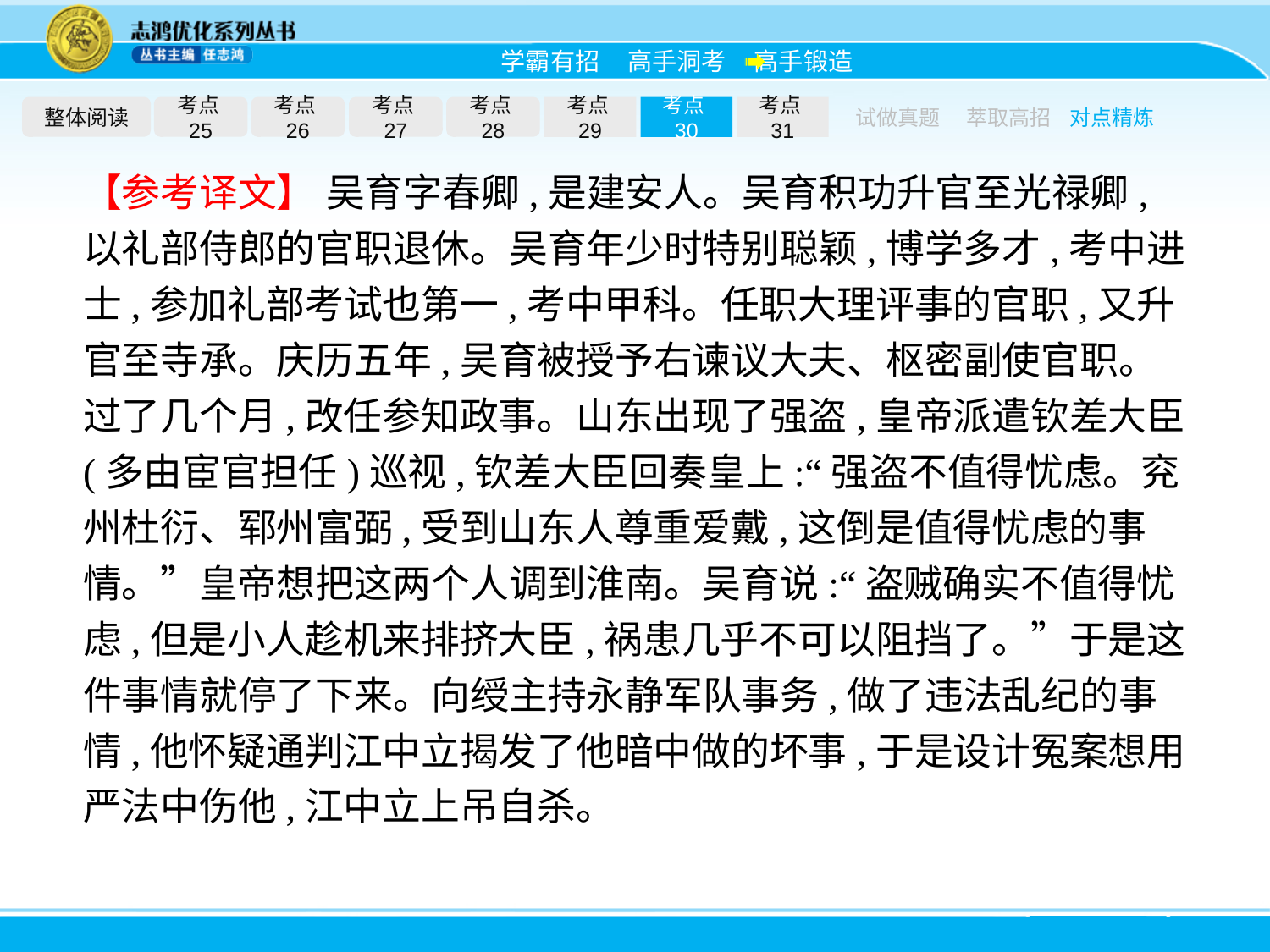

整体阅读
考点25
考点26
考点27
考点28
考点29
考点30
考点31
试做真题
萃取高招
对点精炼
【参考译文】 吴育字春卿,是建安人。吴育积功升官至光禄卿,以礼部侍郎的官职退休。吴育年少时特别聪颖,博学多才,考中进士,参加礼部考试也第一,考中甲科。任职大理评事的官职,又升官至寺承。庆历五年,吴育被授予右谏议大夫、枢密副使官职。过了几个月,改任参知政事。山东出现了强盗,皇帝派遣钦差大臣(多由宦官担任)巡视,钦差大臣回奏皇上:“强盗不值得忧虑。兖州杜衍、郓州富弼,受到山东人尊重爱戴,这倒是值得忧虑的事情。”皇帝想把这两个人调到淮南。吴育说:“盗贼确实不值得忧虑,但是小人趁机来排挤大臣,祸患几乎不可以阻挡了。”于是这件事情就停了下来。向绶主持永静军队事务,做了违法乱纪的事情,他怀疑通判江中立揭发了他暗中做的坏事,于是设计冤案想用严法中伤他,江中立上吊自杀。